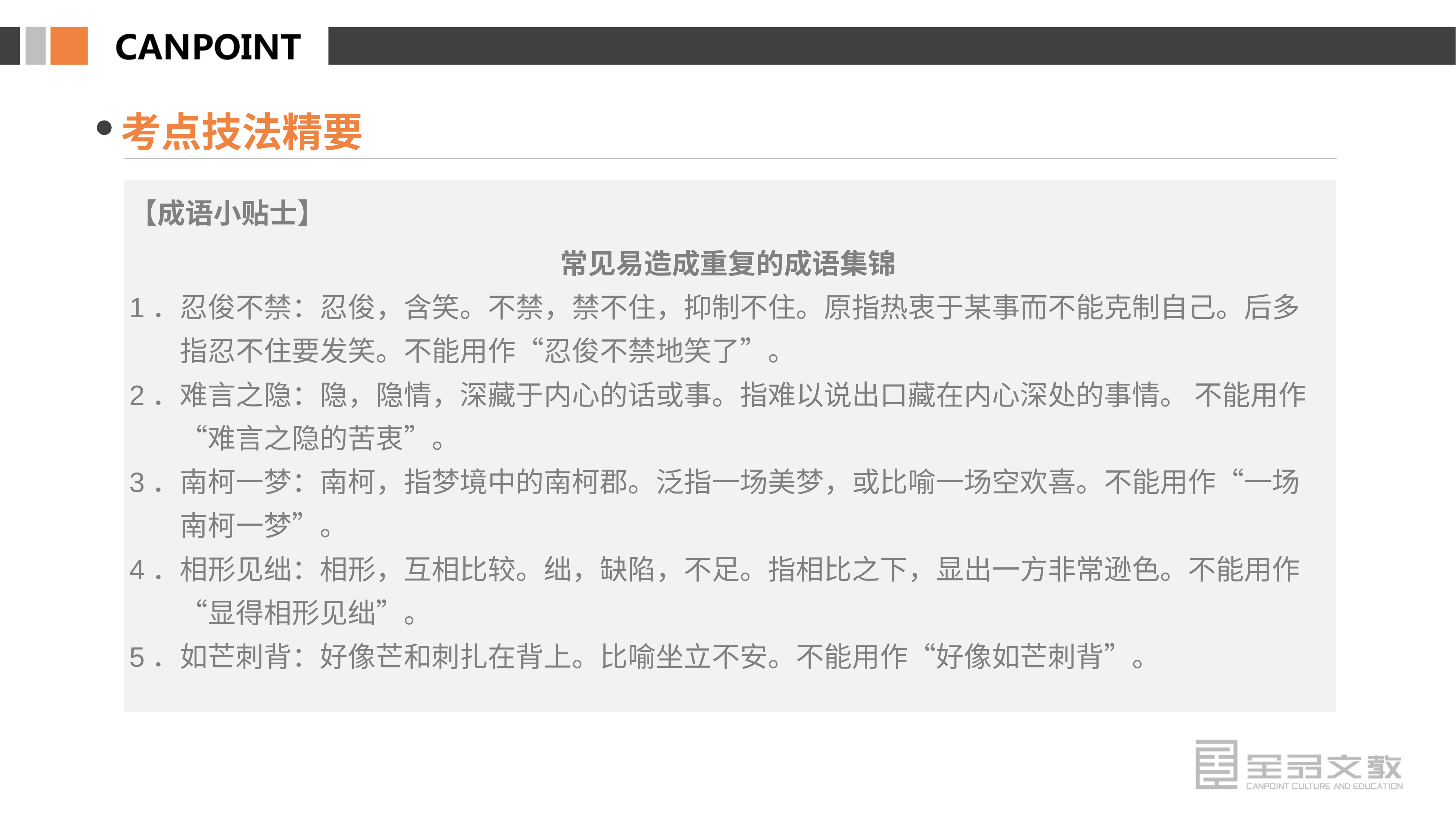

考点技法精要

【成语小贴士】
常见易造成重复的成语集锦
1．忍俊不禁：忍俊，含笑。不禁，禁不住，抑制不住。原指热衷于某事而不能克制自己。后多指忍不住要发笑。不能用作“忍俊不禁地笑了”。
2．难言之隐：隐，隐情，深藏于内心的话或事。指难以说出口藏在内心深处的事情。 不能用作“难言之隐的苦衷”。
3．南柯一梦：南柯，指梦境中的南柯郡。泛指一场美梦，或比喻一场空欢喜。不能用作“一场南柯一梦”。
4．相形见绌：相形，互相比较。绌，缺陷，不足。指相比之下，显出一方非常逊色。不能用作“显得相形见绌”。
5．如芒刺背：好像芒和刺扎在背上。比喻坐立不安。不能用作“好像如芒刺背”。